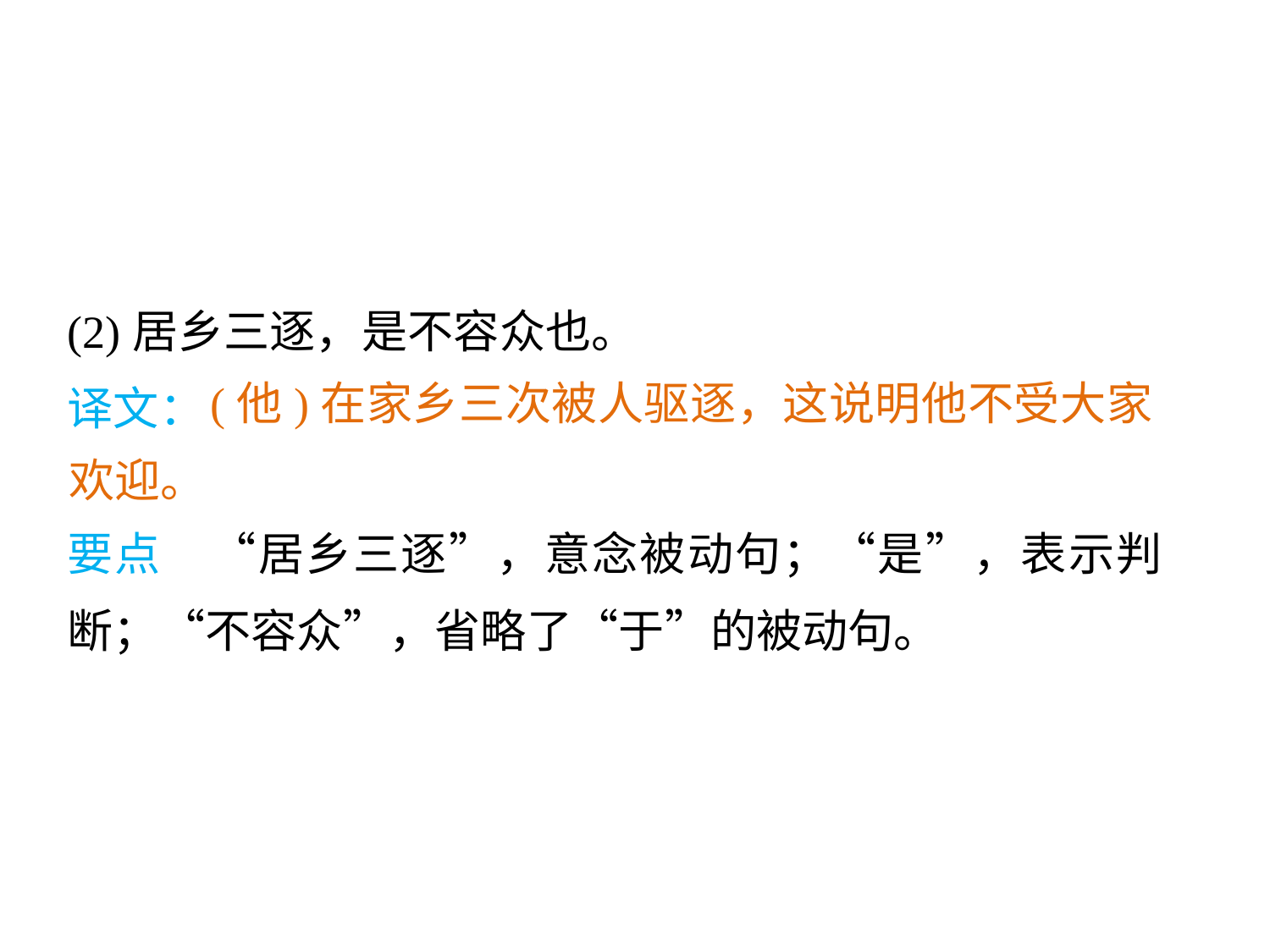

(2)居乡三逐，是不容众也。
译文：
            (他)在家乡三次被人驱逐，这说明他不受大家欢迎。
要点　“居乡三逐”，意念被动句；“是”，表示判断；“不容众”，省略了“于”的被动句。